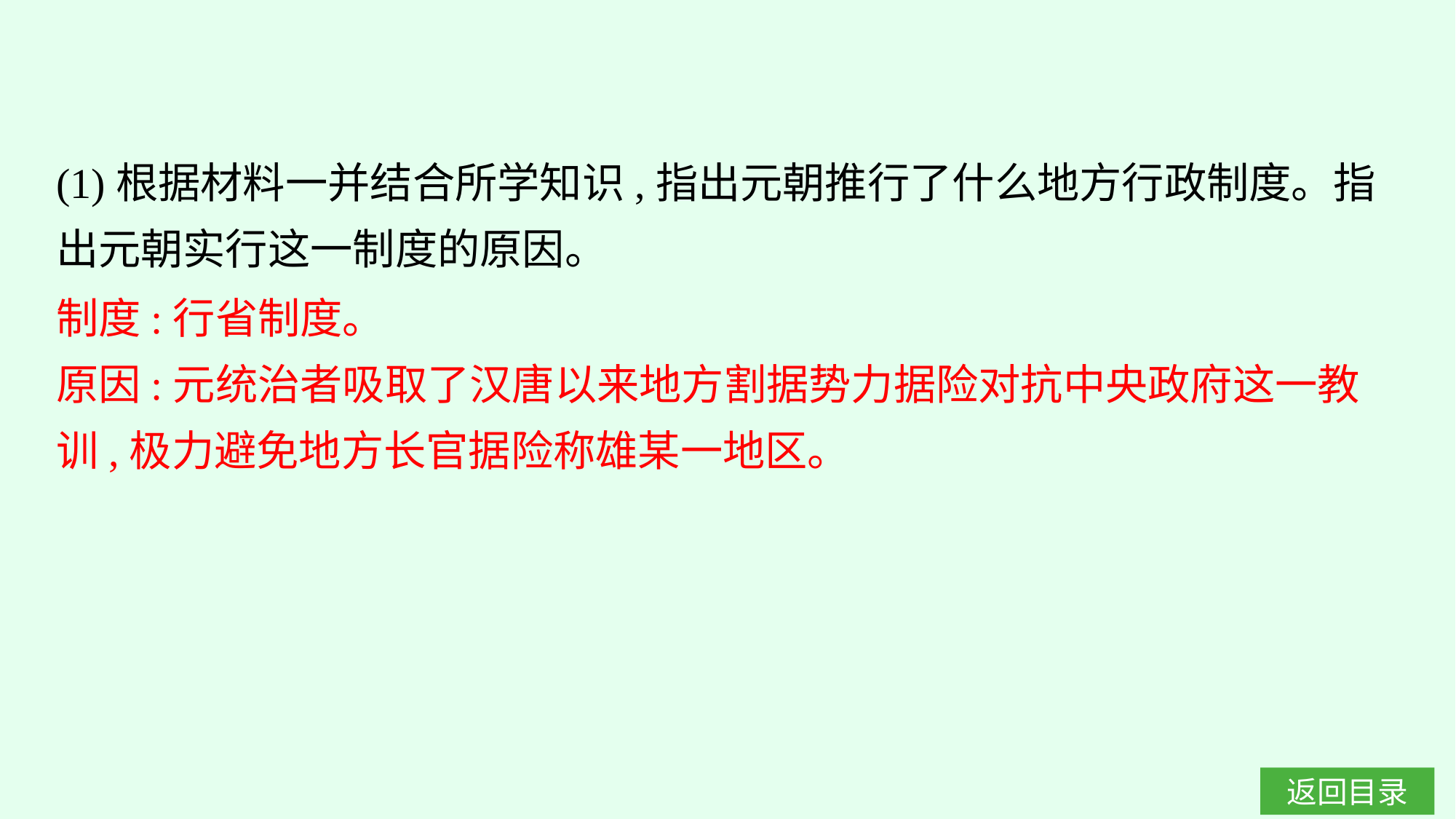

(1)根据材料一并结合所学知识,指出元朝推行了什么地方行政制度。指出元朝实行这一制度的原因。
制度:行省制度。
原因:元统治者吸取了汉唐以来地方割据势力据险对抗中央政府这一教训,极力避免地方长官据险称雄某一地区。